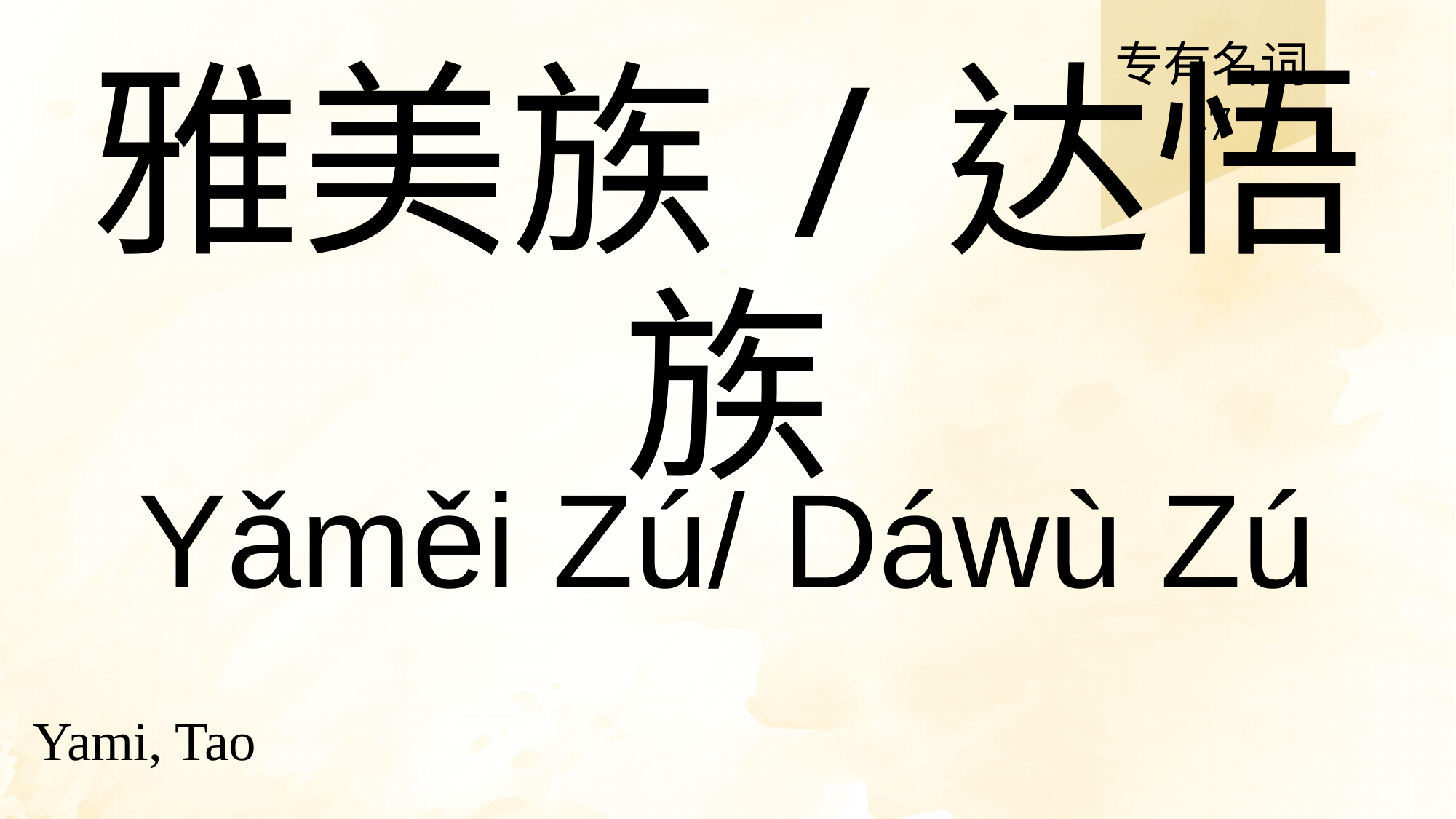

专有名词
-7
# 雅美族/达悟族
Yǎměi Zú/ Dáwù Zú
Yami, Tao